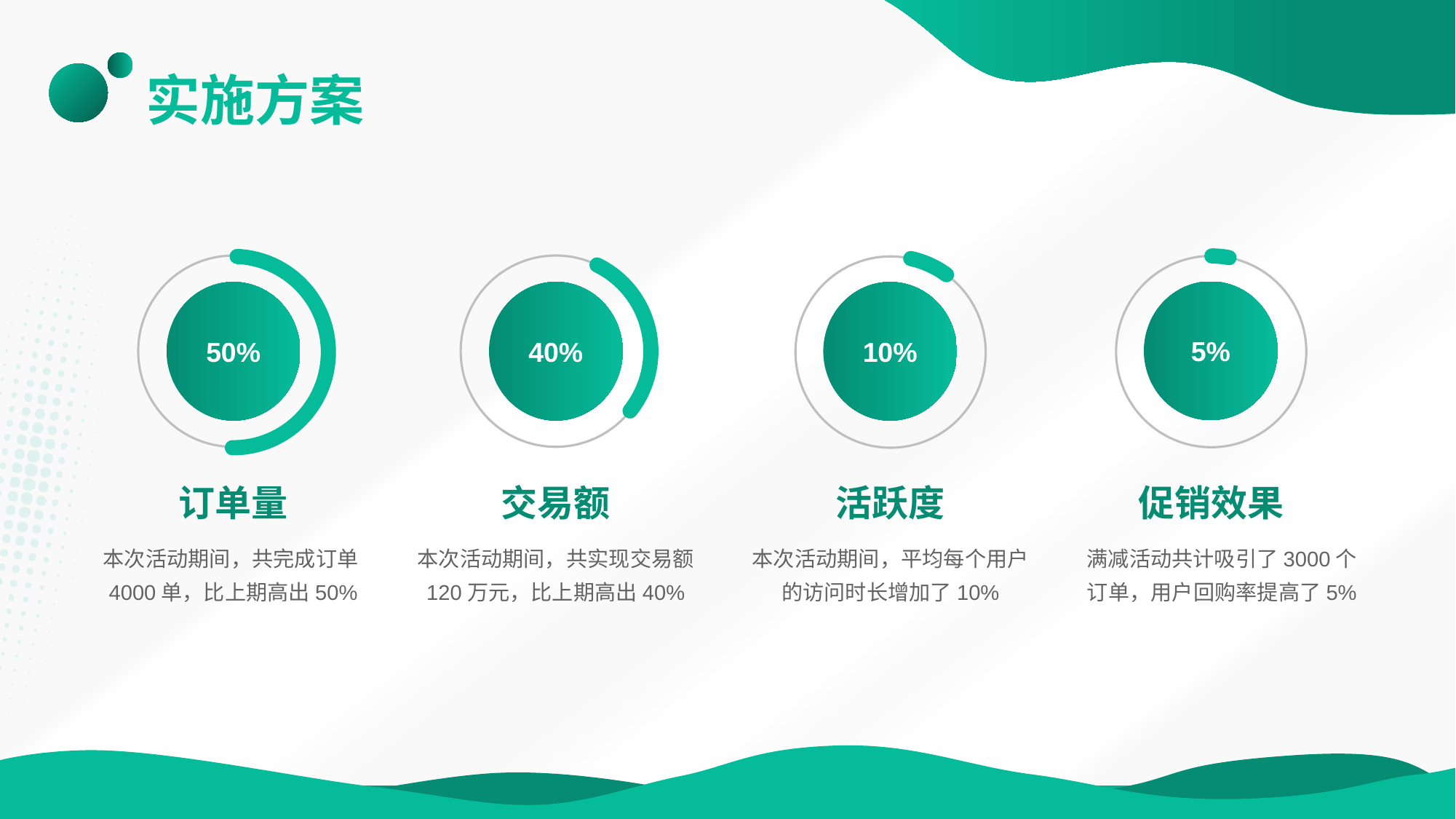

# 实施方案

40%
交易额
本次活动期间，共实现交易额120万元，比上期高出40%

50%
订单量
本次活动期间，共完成订单4000单，比上期高出50%

5%
促销效果
满减活动共计吸引了3000个订单，用户回购率提高了5%

10%
活跃度
本次活动期间，平均每个用户的访问时长增加了10%